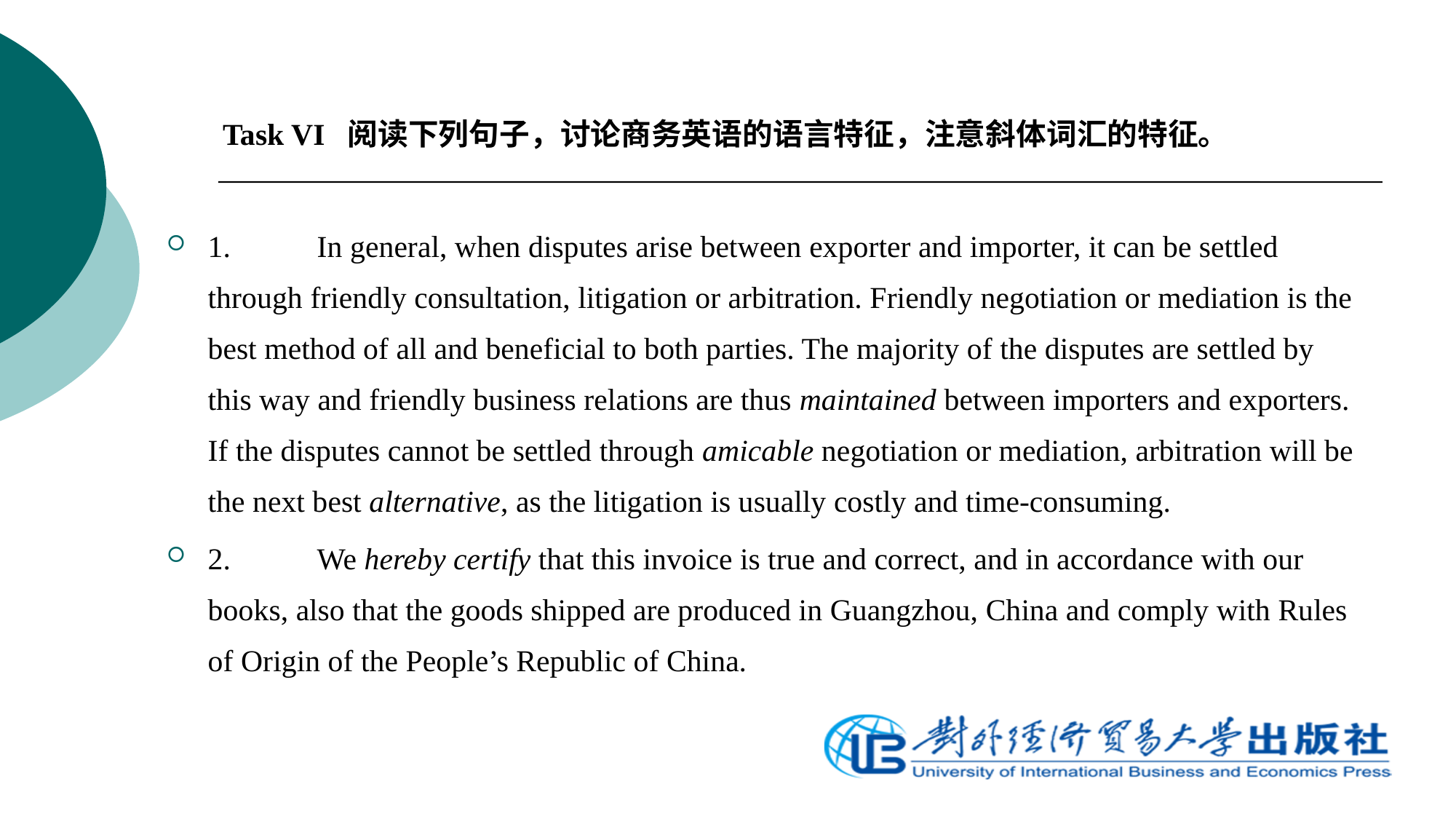

Task VI  阅读下列句子，讨论商务英语的语言特征，注意斜体词汇的特征。
1.	In general, when disputes arise between exporter and importer, it can be settled through friendly consultation, litigation or arbitration. Friendly negotiation or mediation is the best method of all and beneficial to both parties. The majority of the disputes are settled by this way and friendly business relations are thus maintained between importers and exporters. If the disputes cannot be settled through amicable negotiation or mediation, arbitration will be the next best alternative, as the litigation is usually costly and time-consuming.
2.	We hereby certify that this invoice is true and correct, and in accordance with our books, also that the goods shipped are produced in Guangzhou, China and comply with Rules of Origin of the People’s Republic of China.